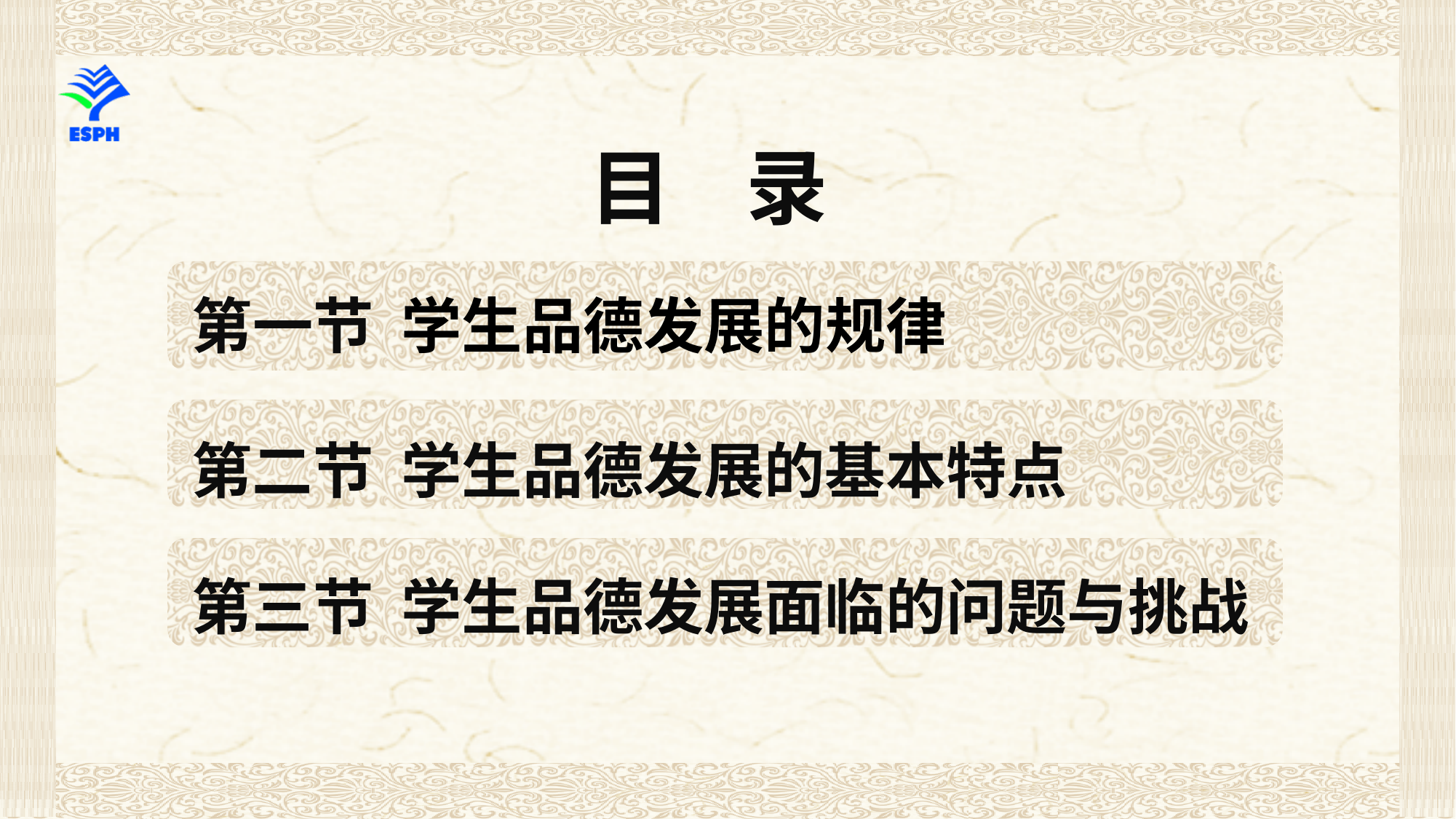

目    录
第一节  学生品德发展的规律

第二节  学生品德发展的基本特点

第三节  学生品德发展面临的问题与挑战